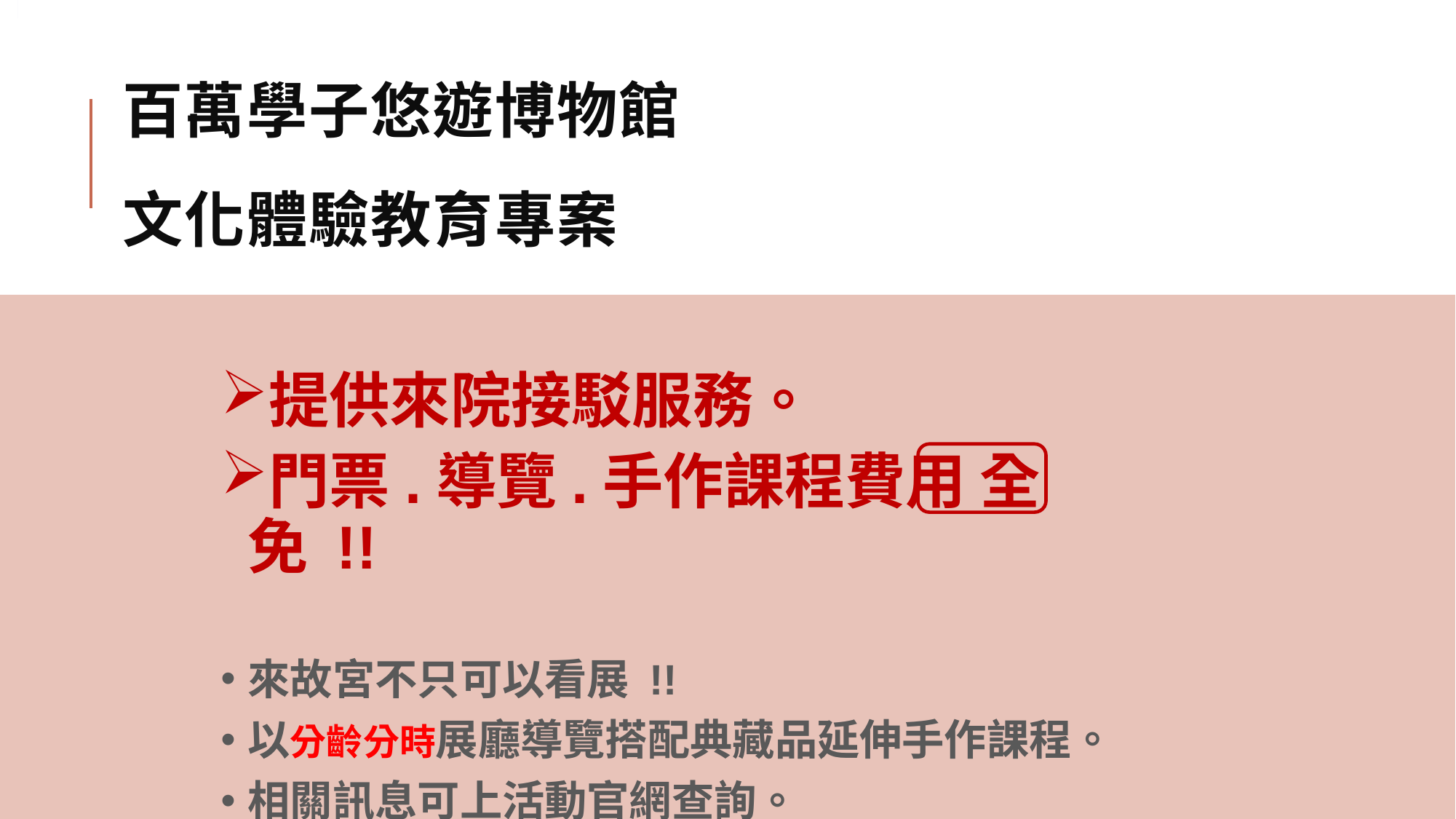

# 百萬學子悠遊博物館 文化體驗教育專案

提供來院接駁服務。
門票.導覽.手作課程費用 全免 !!

來故宮不只可以看展 !!
以分齡分時展廳導覽搭配典藏品延伸手作課程。
相關訊息可上活動官網查詢。

11